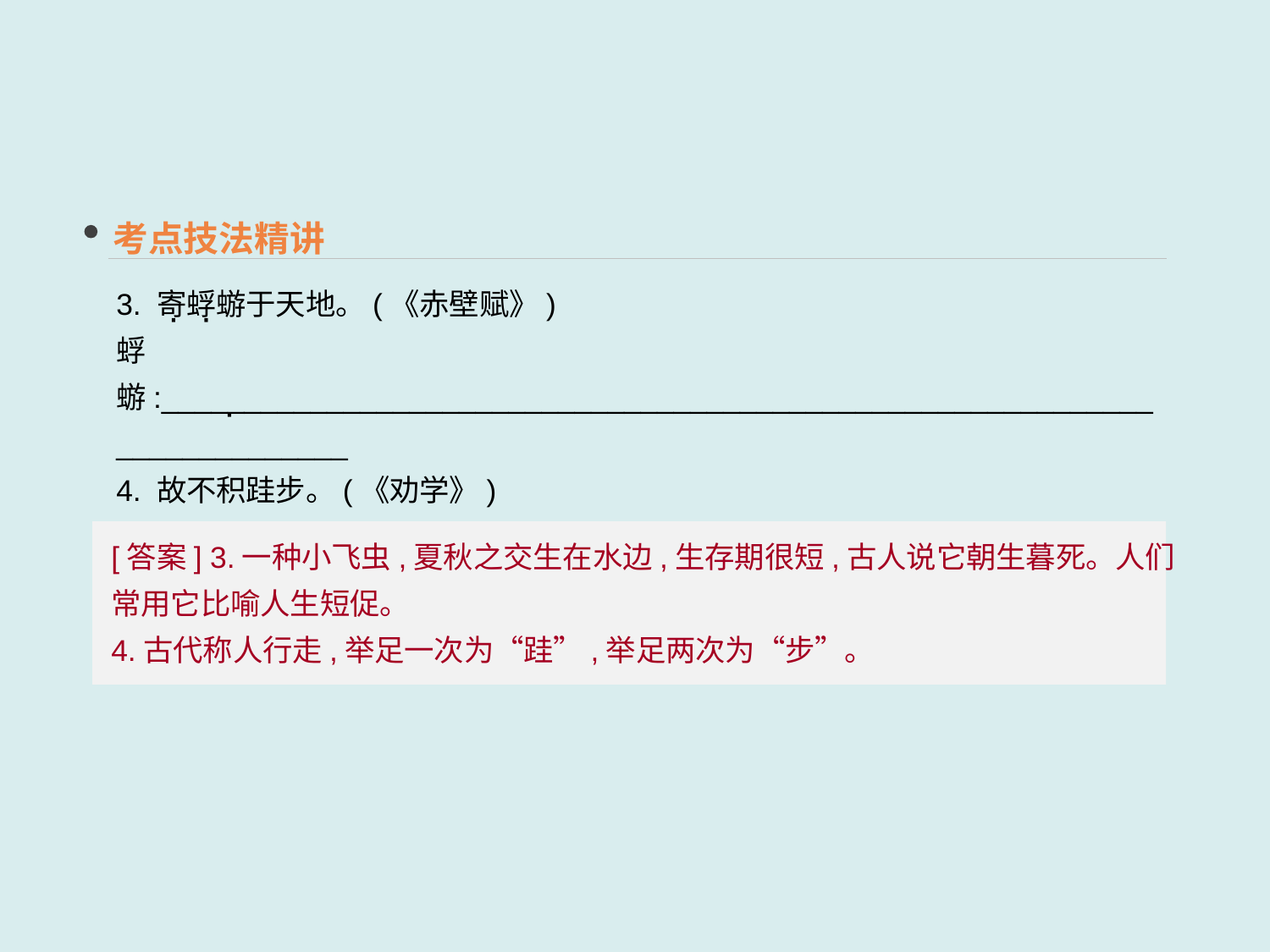

考点技法精讲

3. 寄蜉蝣于天地。(《赤壁赋》)
蜉蝣:__________________________________________________________________________
4. 故不积跬步。(《劝学》)
跬:____________________________________________________________________________

 ·
 ·  ·

[答案] 3.一种小飞虫,夏秋之交生在水边,生存期很短,古人说它朝生暮死。人们常用它比喻人生短促。
4.古代称人行走,举足一次为“跬”,举足两次为“步”。